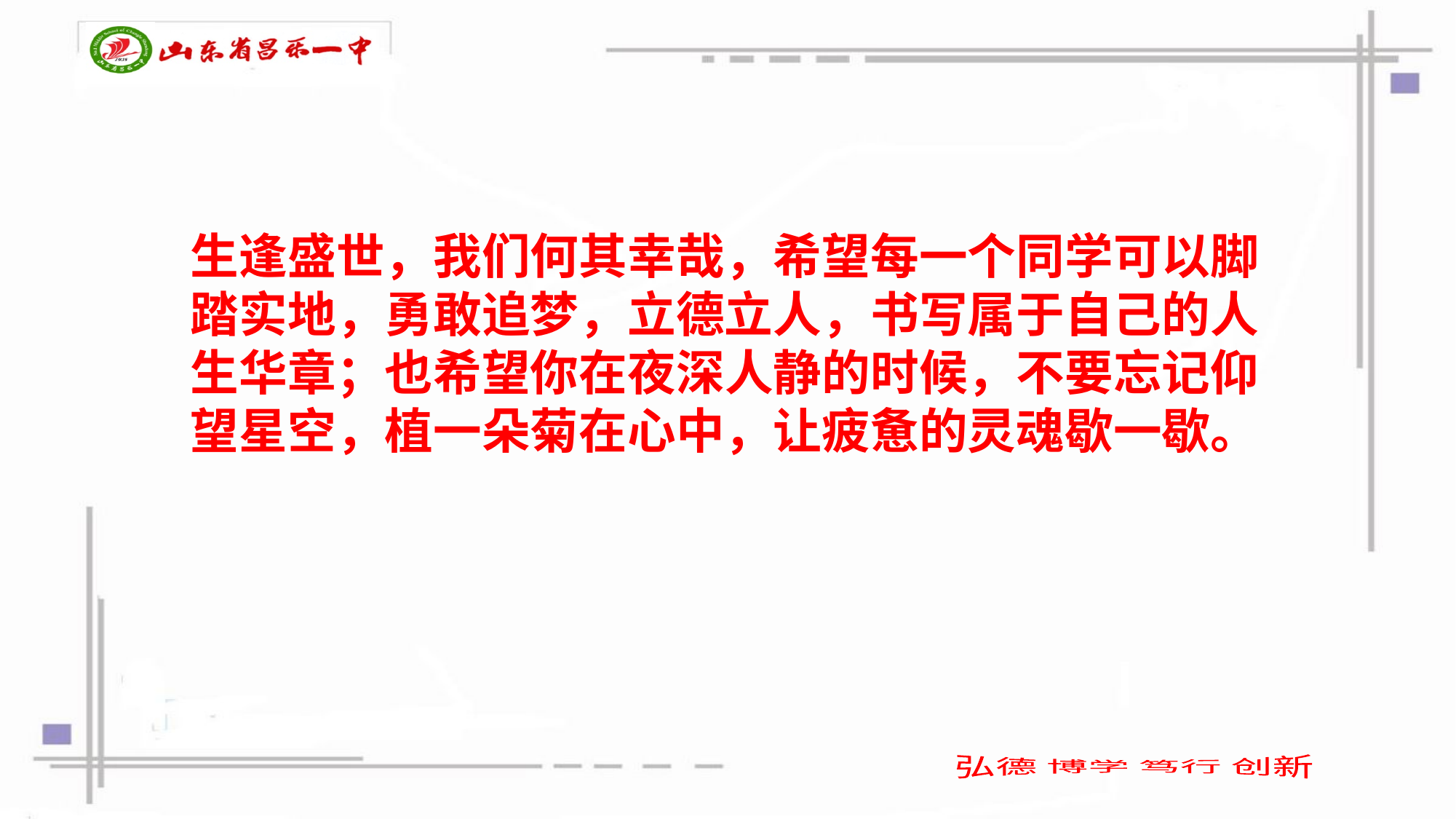

生逢盛世，我们何其幸哉，希望每一个同学可以脚踏实地，勇敢追梦，立德立人，书写属于自己的人生华章；也希望你在夜深人静的时候，不要忘记仰望星空，植一朵菊在心中，让疲惫的灵魂歇一歇。